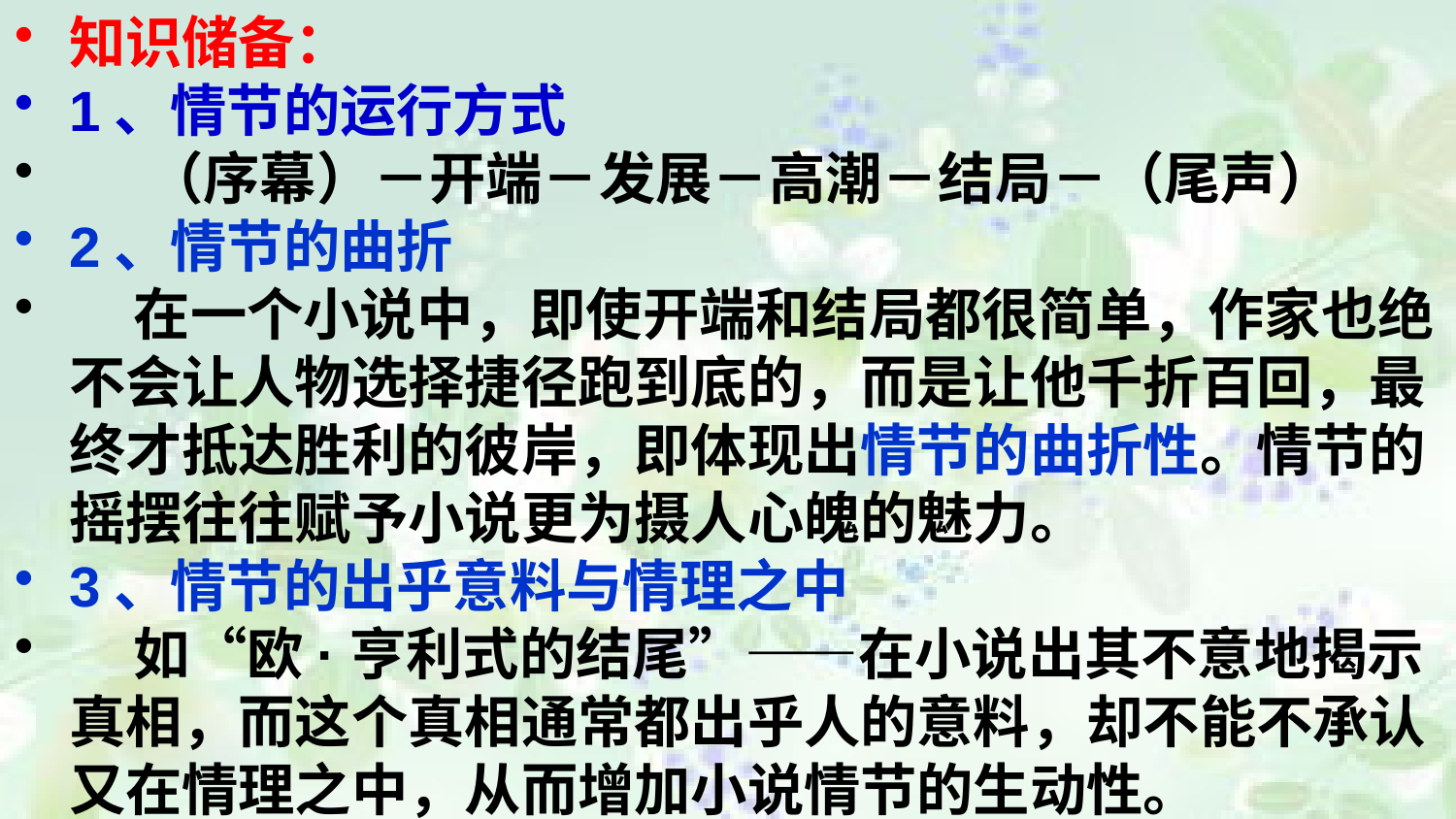

知识储备：
1、情节的运行方式
     （序幕）－开端－发展－高潮－结局－（尾声）
2、情节的曲折
    在一个小说中，即使开端和结局都很简单，作家也绝不会让人物选择捷径跑到底的，而是让他千折百回，最终才抵达胜利的彼岸，即体现出情节的曲折性。情节的摇摆往往赋予小说更为摄人心魄的魅力。
3、情节的出乎意料与情理之中
    如“欧·亨利式的结尾”——在小说出其不意地揭示真相，而这个真相通常都出乎人的意料，却不能不承认又在情理之中，从而增加小说情节的生动性。